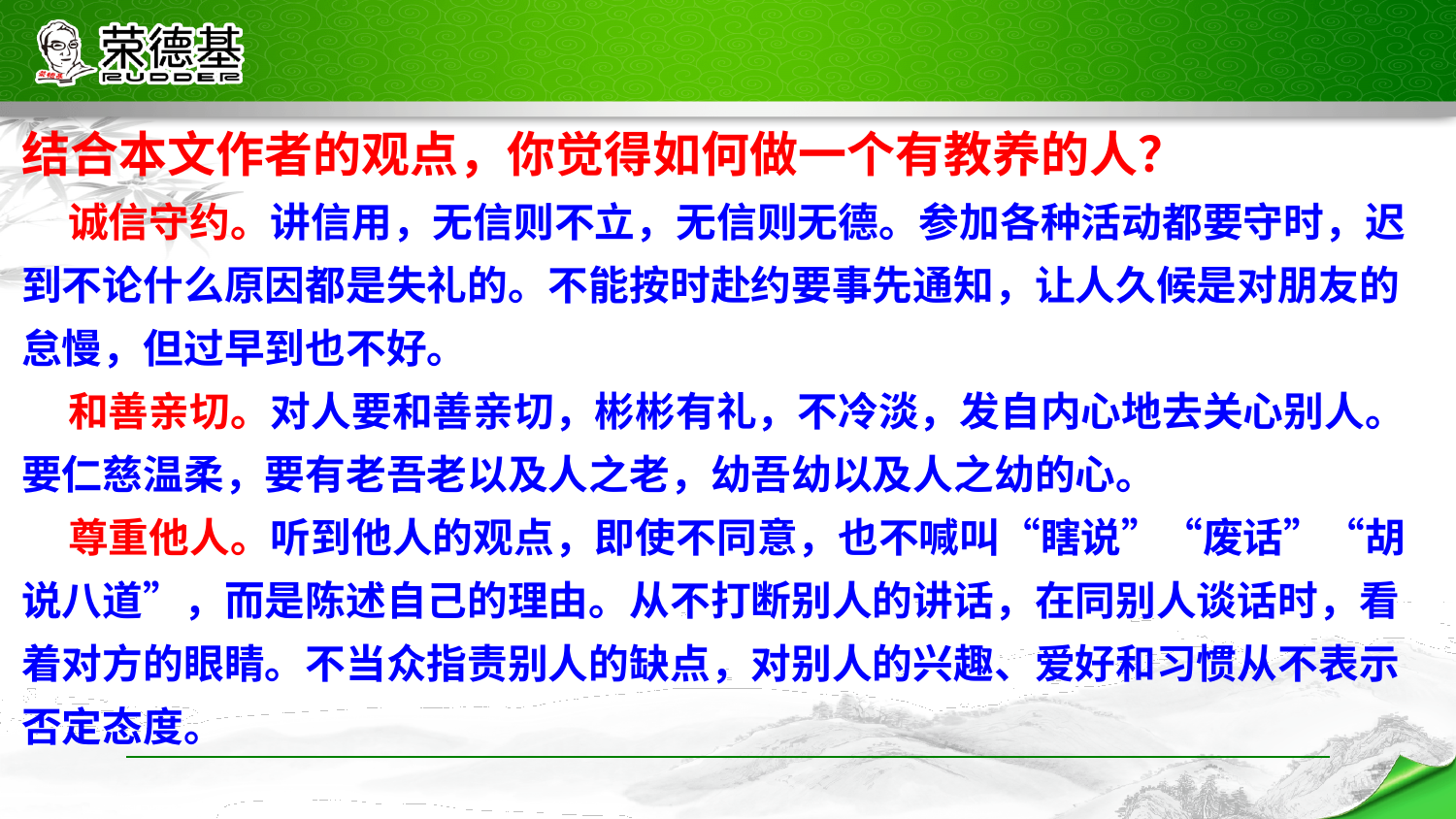

结合本文作者的观点，你觉得如何做一个有教养的人？
    诚信守约。讲信用，无信则不立，无信则无德。参加各种活动都要守时，迟到不论什么原因都是失礼的。不能按时赴约要事先通知，让人久候是对朋友的怠慢，但过早到也不好。
    和善亲切。对人要和善亲切，彬彬有礼，不冷淡，发自内心地去关心别人。要仁慈温柔，要有老吾老以及人之老，幼吾幼以及人之幼的心。
    尊重他人。听到他人的观点，即使不同意，也不喊叫“瞎说”“废话”“胡说八道”，而是陈述自己的理由。从不打断别人的讲话，在同别人谈话时，看着对方的眼睛。不当众指责别人的缺点，对别人的兴趣、爱好和习惯从不表示否定态度。